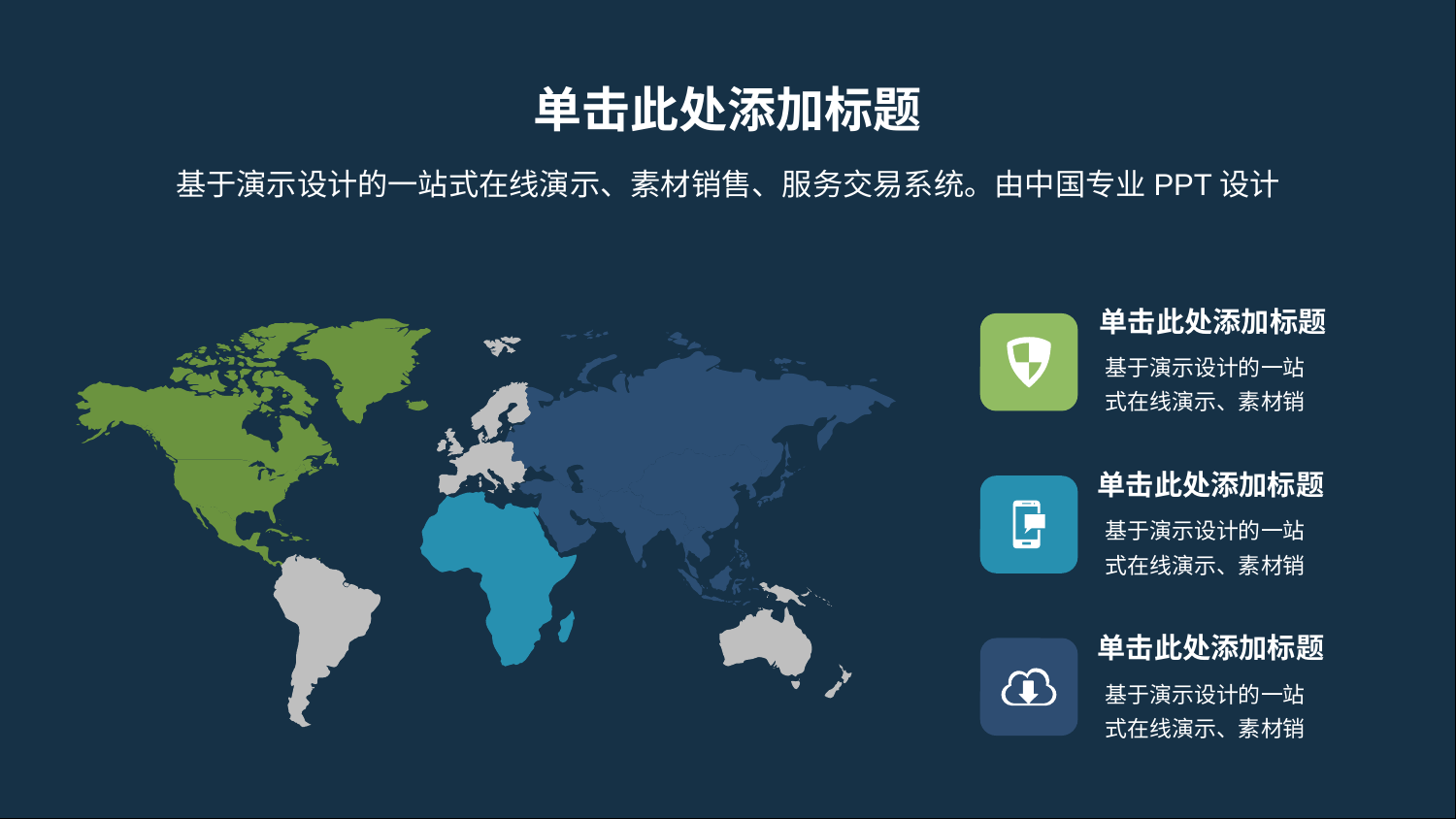

单击此处添加标题
基于演示设计的一站式在线演示、素材销售、服务交易系统。由中国专业PPT设计
单击此处添加标题
基于演示设计的一站
式在线演示、素材销

单击此处添加标题
基于演示设计的一站
式在线演示、素材销

单击此处添加标题
基于演示设计的一站
式在线演示、素材销